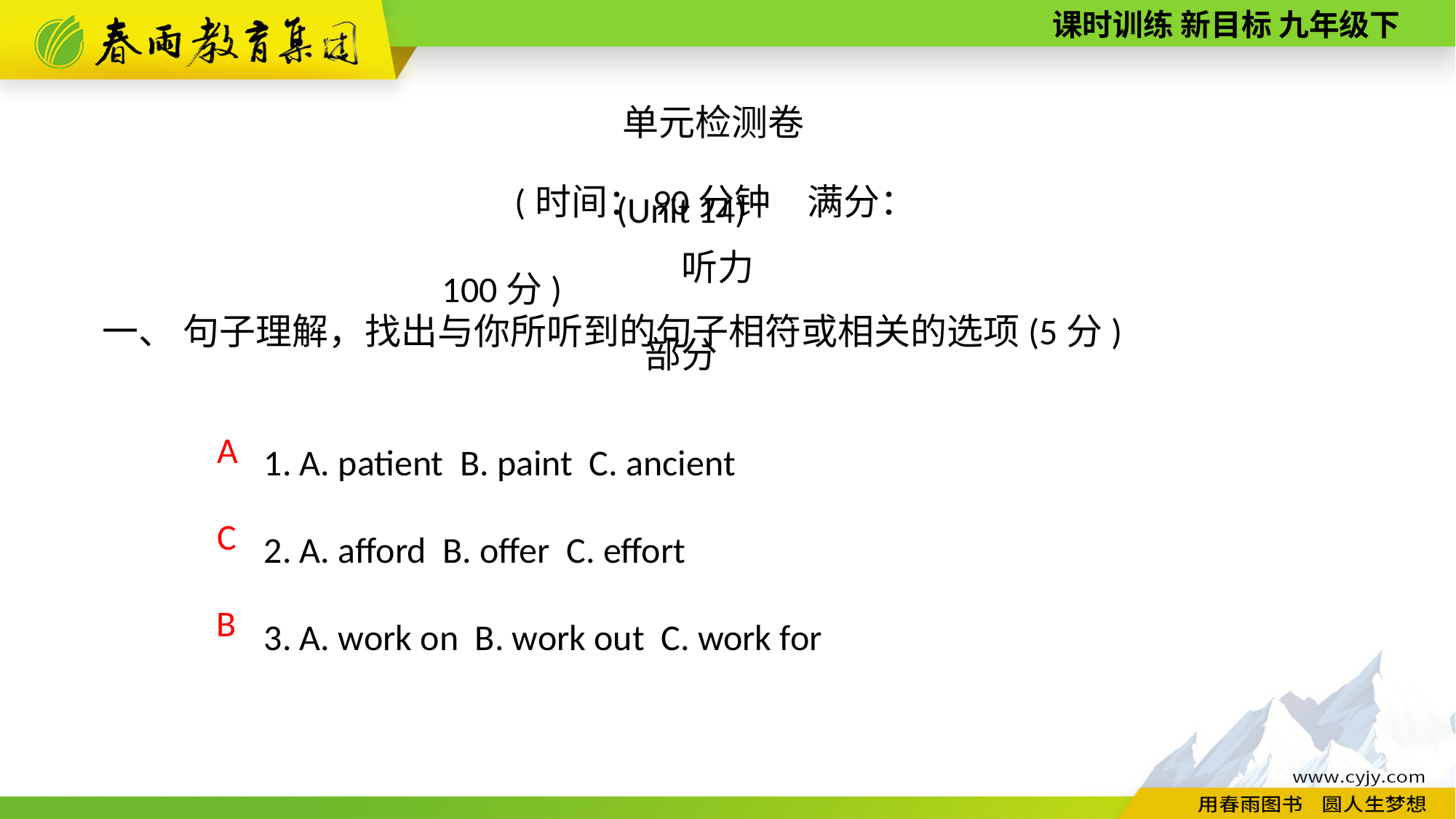

单元检测卷(Unit 14)
(时间：90分钟　满分：100分)
听力部分
一、 句子理解，找出与你所听到的句子相符或相关的选项(5分)
1. A. patient  B. paint  C. ancient
2. A. afford  B. offer  C. effort
3. A. work on  B. work out  C. work for
A
C
 B